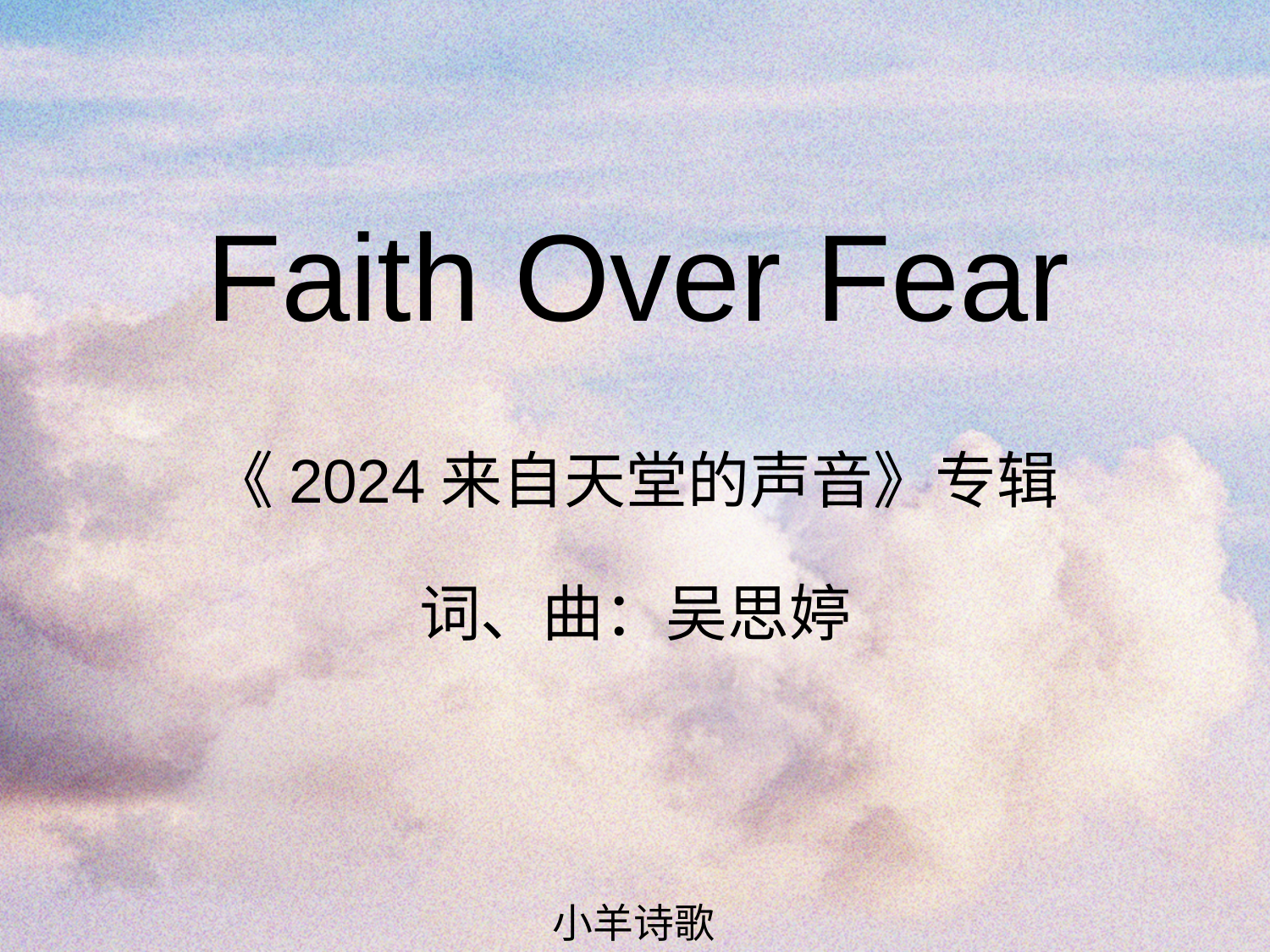

Faith Over Fear

# 《2024来自天堂的声音》专辑 词、曲：吴思婷
小羊诗歌